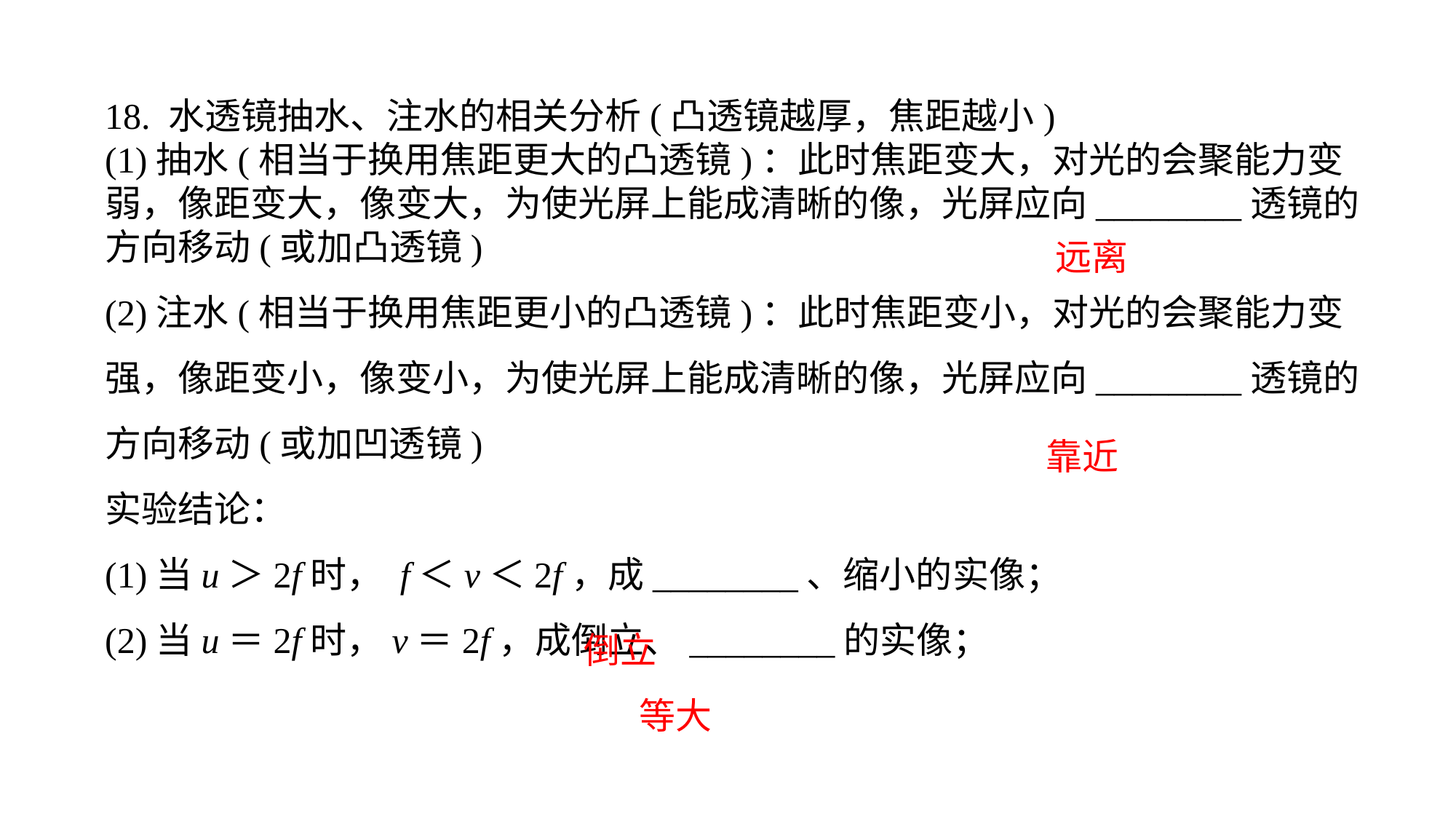

18. 水透镜抽水、注水的相关分析(凸透镜越厚，焦距越小)(1)抽水(相当于换用焦距更大的凸透镜)：此时焦距变大，对光的会聚能力变弱，像距变大，像变大，为使光屏上能成清晰的像，光屏应向________透镜的方向移动(或加凸透镜)(2)注水(相当于换用焦距更小的凸透镜)：此时焦距变小，对光的会聚能力变强，像距变小，像变小，为使光屏上能成清晰的像，光屏应向________透镜的方向移动(或加凹透镜)
实验结论： (1)当u＞2f时， f＜v＜2f，成________、缩小的实像；(2)当u＝2f时，v＝2f，成倒立、________的实像；
远离
靠近
倒立
等大